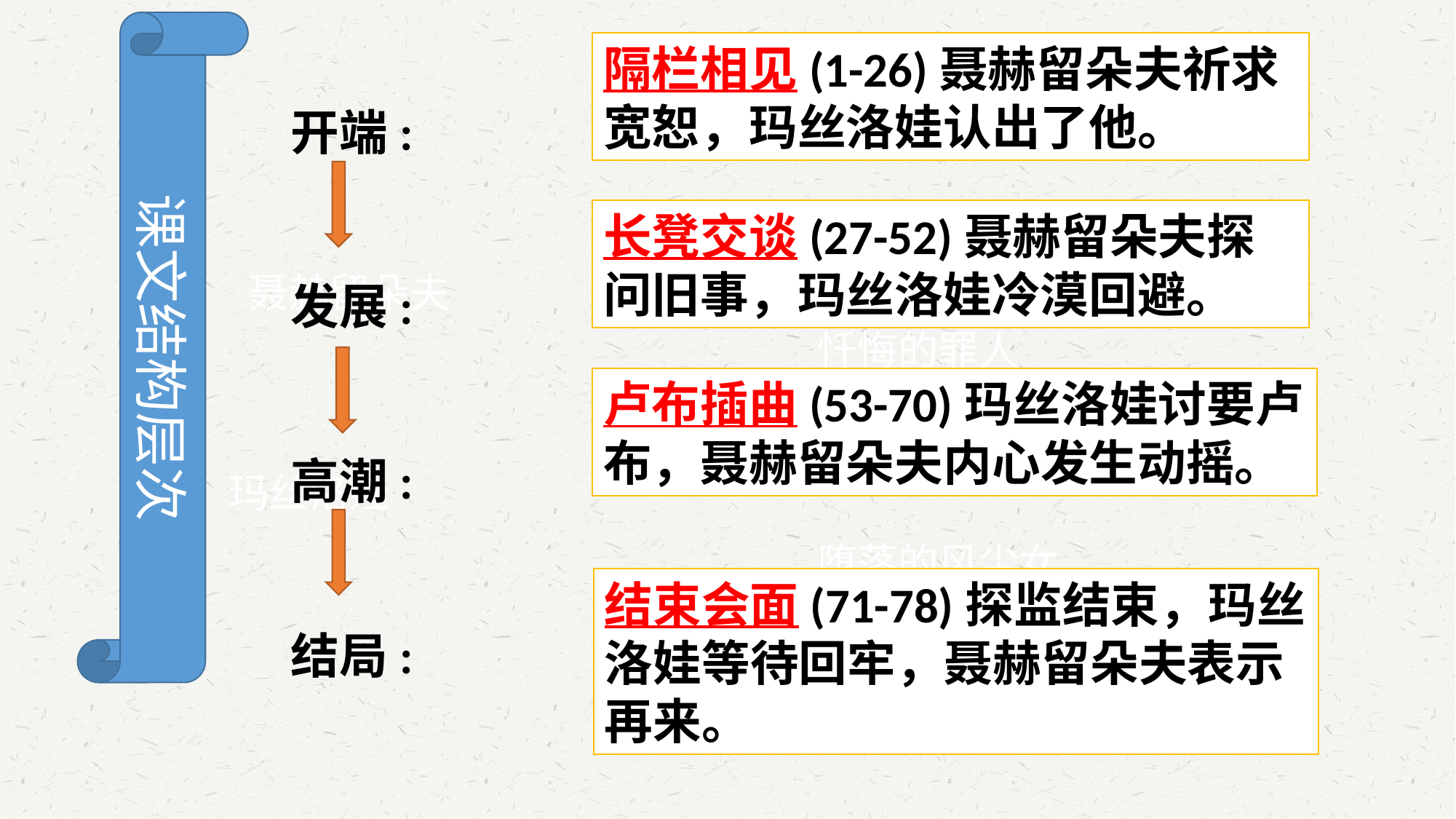

课文结构层次
隔栏相见(1-26)聂赫留朵夫祈求宽恕，玛丝洛娃认出了他。
开端:

发展:

高潮:

结局:

      始乱终弃的贵族老爷
长凳交谈(27-52)聂赫留朵夫探问旧事，玛丝洛娃冷漠回避。
      聂赫留朵夫
      忏悔的罪人

卢布插曲(53-70)玛丝洛娃讨要卢布，聂赫留朵夫内心发生动摇。
      被抛弃的情人
      玛丝洛娃

      堕落的风尘女
结束会面(71-78)探监结束，玛丝洛娃等待回牢，聂赫留朵夫表示再来。